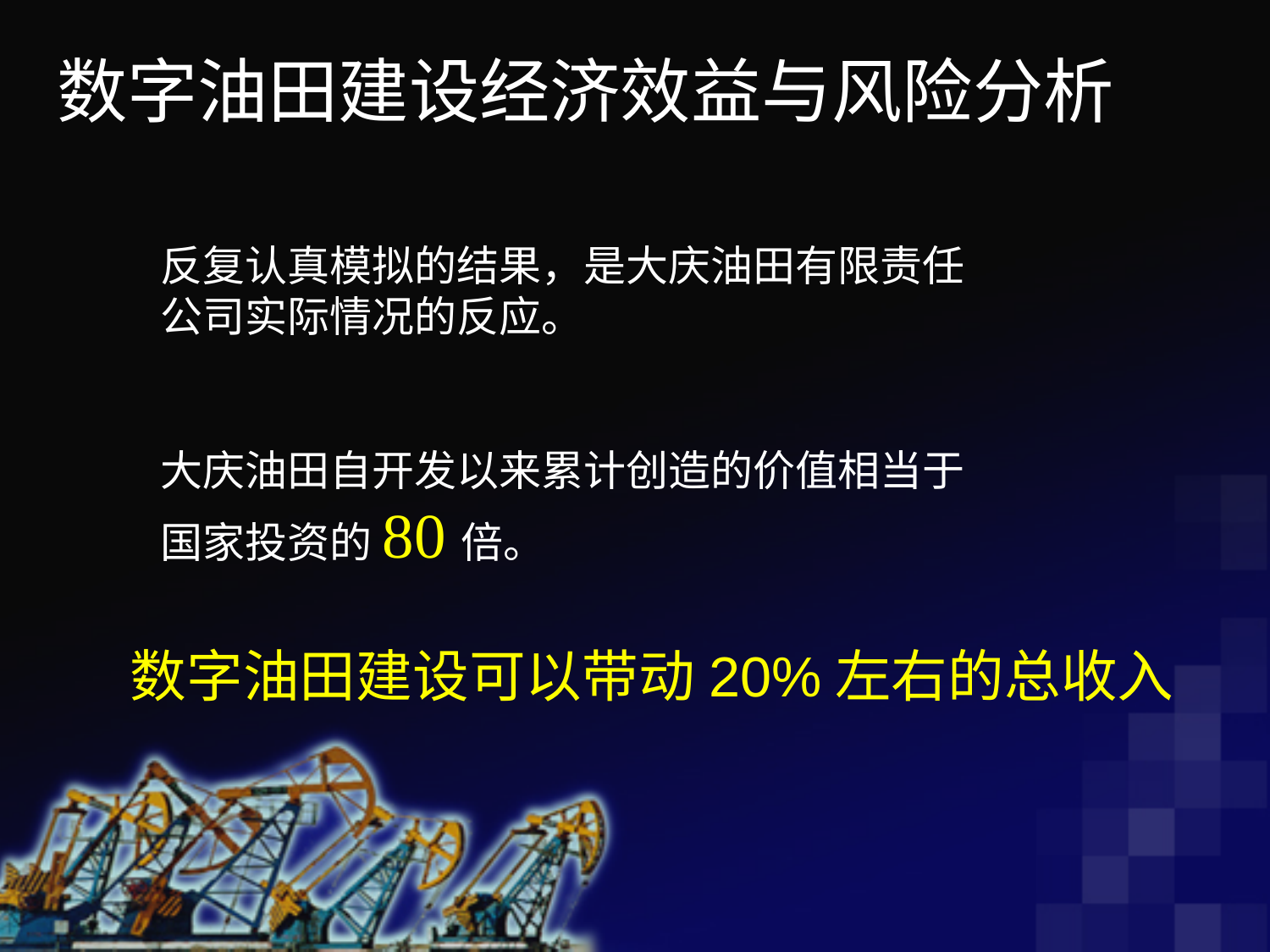

数字油田建设经济效益与风险分析
反复认真模拟的结果，是大庆油田有限责任公司实际情况的反应。

大庆油田自开发以来累计创造的价值相当于国家投资的80倍。
数字油田建设可以带动20%左右的总收入